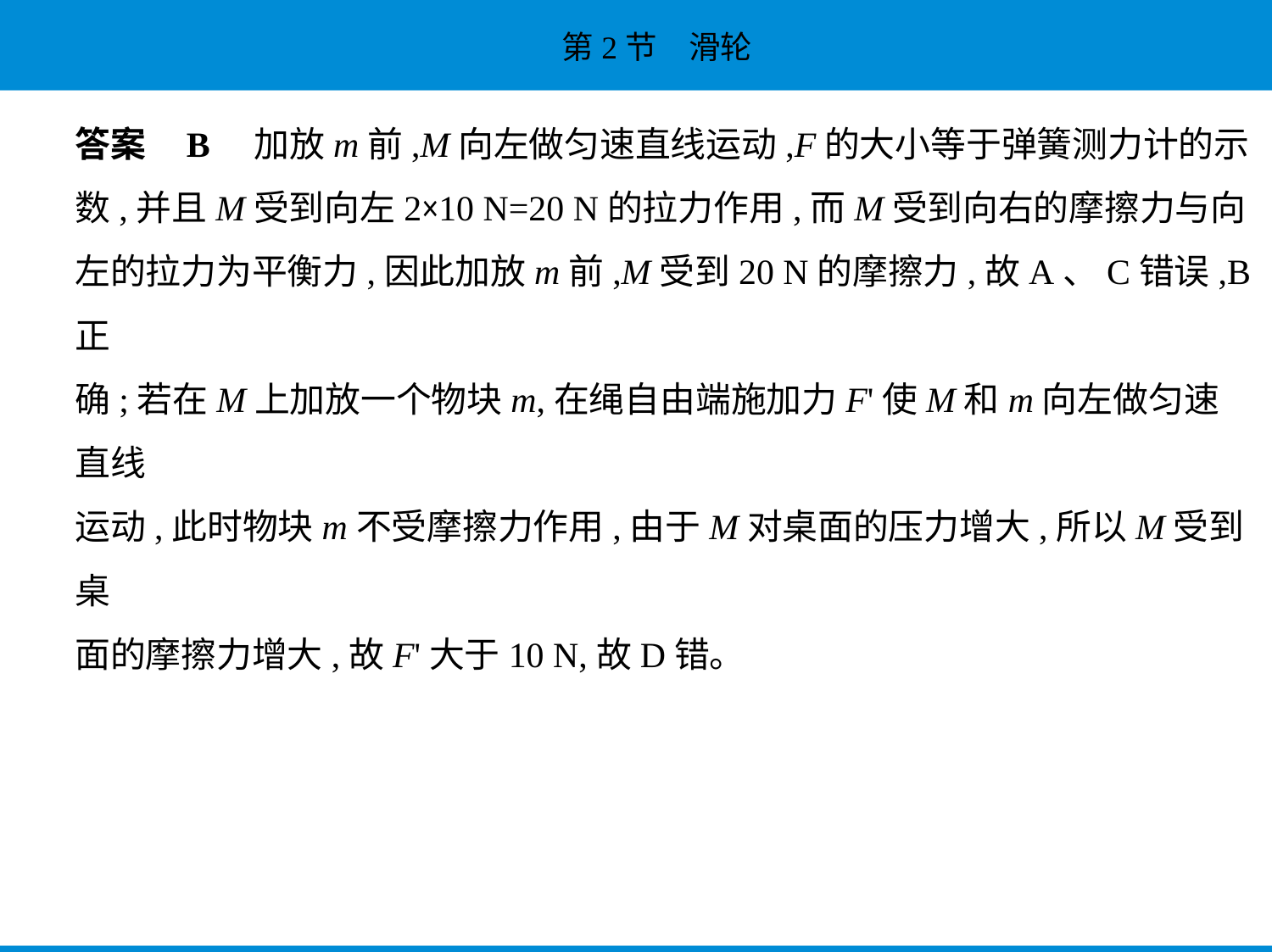

答案    B　加放m前,M向左做匀速直线运动,F的大小等于弹簧测力计的示
数,并且M受到向左2×10 N=20 N的拉力作用,而M受到向右的摩擦力与向
左的拉力为平衡力,因此加放m前,M受到20 N的摩擦力,故A、C错误,B正
确;若在M上加放一个物块m,在绳自由端施加力F'使M和m向左做匀速直线
运动,此时物块m不受摩擦力作用,由于M对桌面的压力增大,所以M受到桌
面的摩擦力增大,故F'大于10 N,故D错。